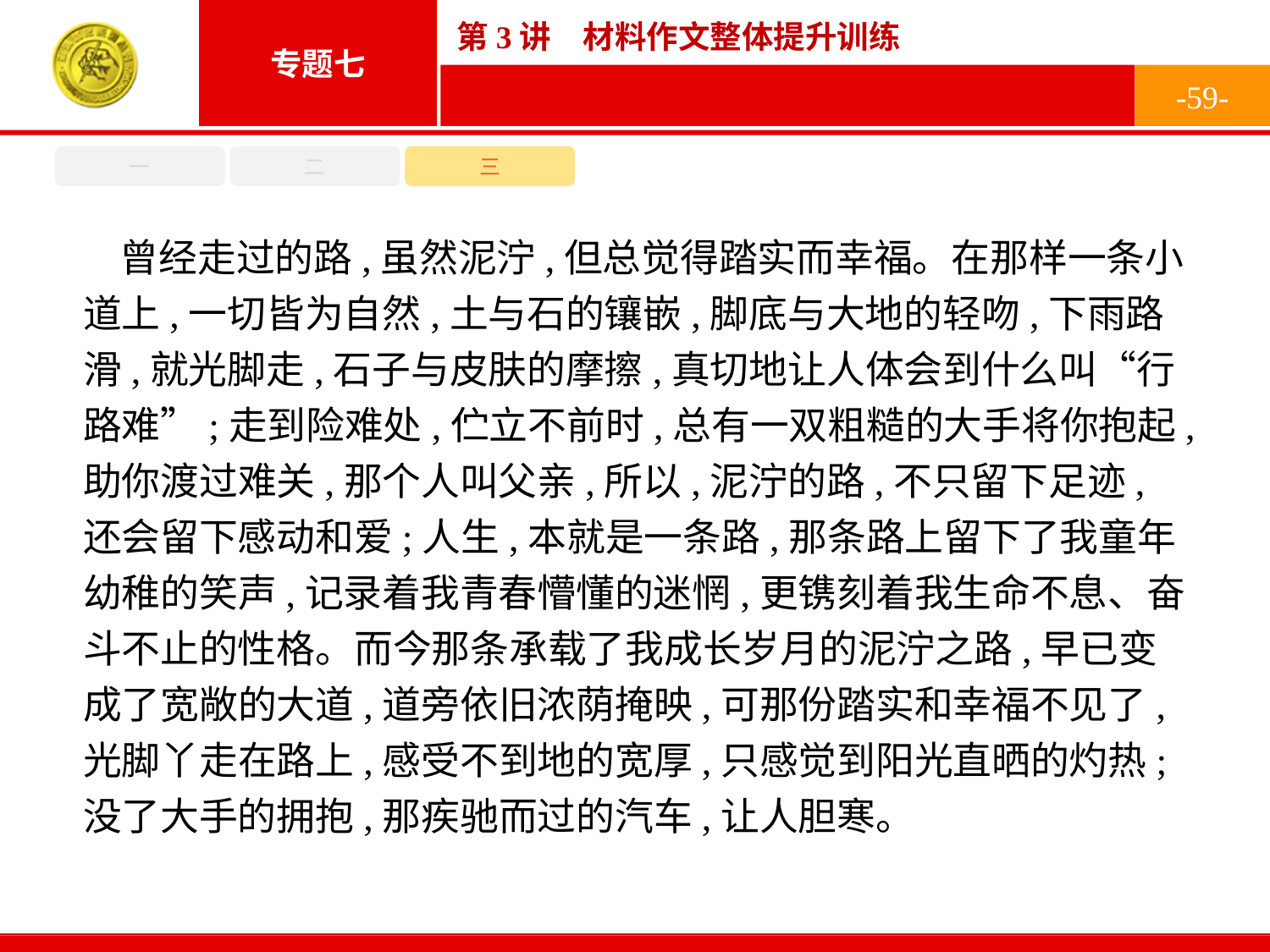

-59-
一
二
三
曾经走过的路,虽然泥泞,但总觉得踏实而幸福。在那样一条小道上,一切皆为自然,土与石的镶嵌,脚底与大地的轻吻,下雨路滑,就光脚走,石子与皮肤的摩擦,真切地让人体会到什么叫“行路难”;走到险难处,伫立不前时,总有一双粗糙的大手将你抱起,助你渡过难关,那个人叫父亲,所以,泥泞的路,不只留下足迹,还会留下感动和爱;人生,本就是一条路,那条路上留下了我童年幼稚的笑声,记录着我青春懵懂的迷惘,更镌刻着我生命不息、奋斗不止的性格。而今那条承载了我成长岁月的泥泞之路,早已变成了宽敞的大道,道旁依旧浓荫掩映,可那份踏实和幸福不见了,光脚丫走在路上,感受不到地的宽厚,只感觉到阳光直晒的灼热;没了大手的拥抱,那疾驰而过的汽车,让人胆寒。